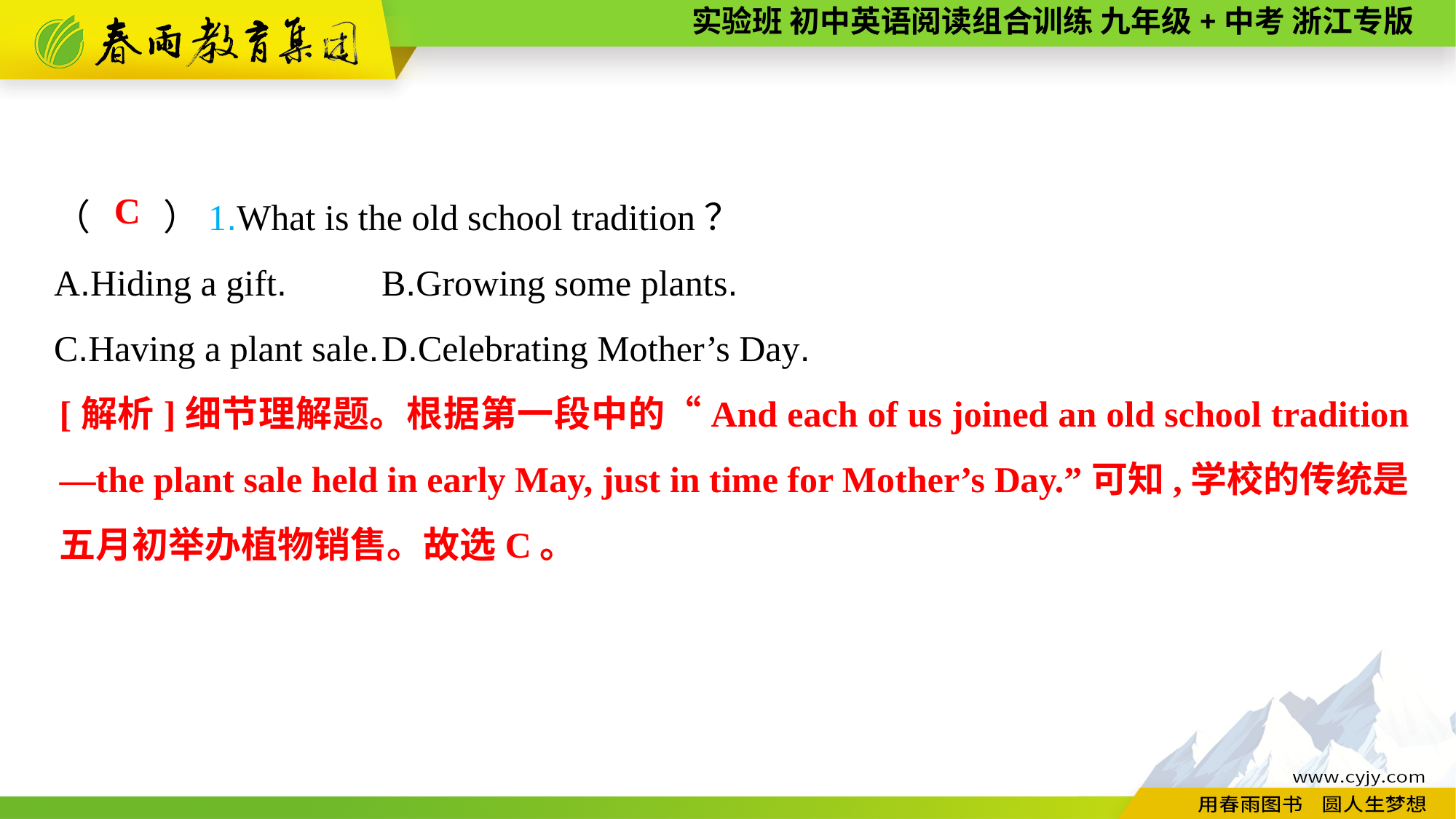

（　　）1.What is the old school tradition？
A.Hiding a gift.	B.Growing some plants.
C.Having a plant sale.	D.Celebrating Mother’s Day.
C
[解析]细节理解题。根据第一段中的“And each of us joined an old school tradition—the plant sale held in early May, just in time for Mother’s Day.”可知,学校的传统是五月初举办植物销售。故选C。